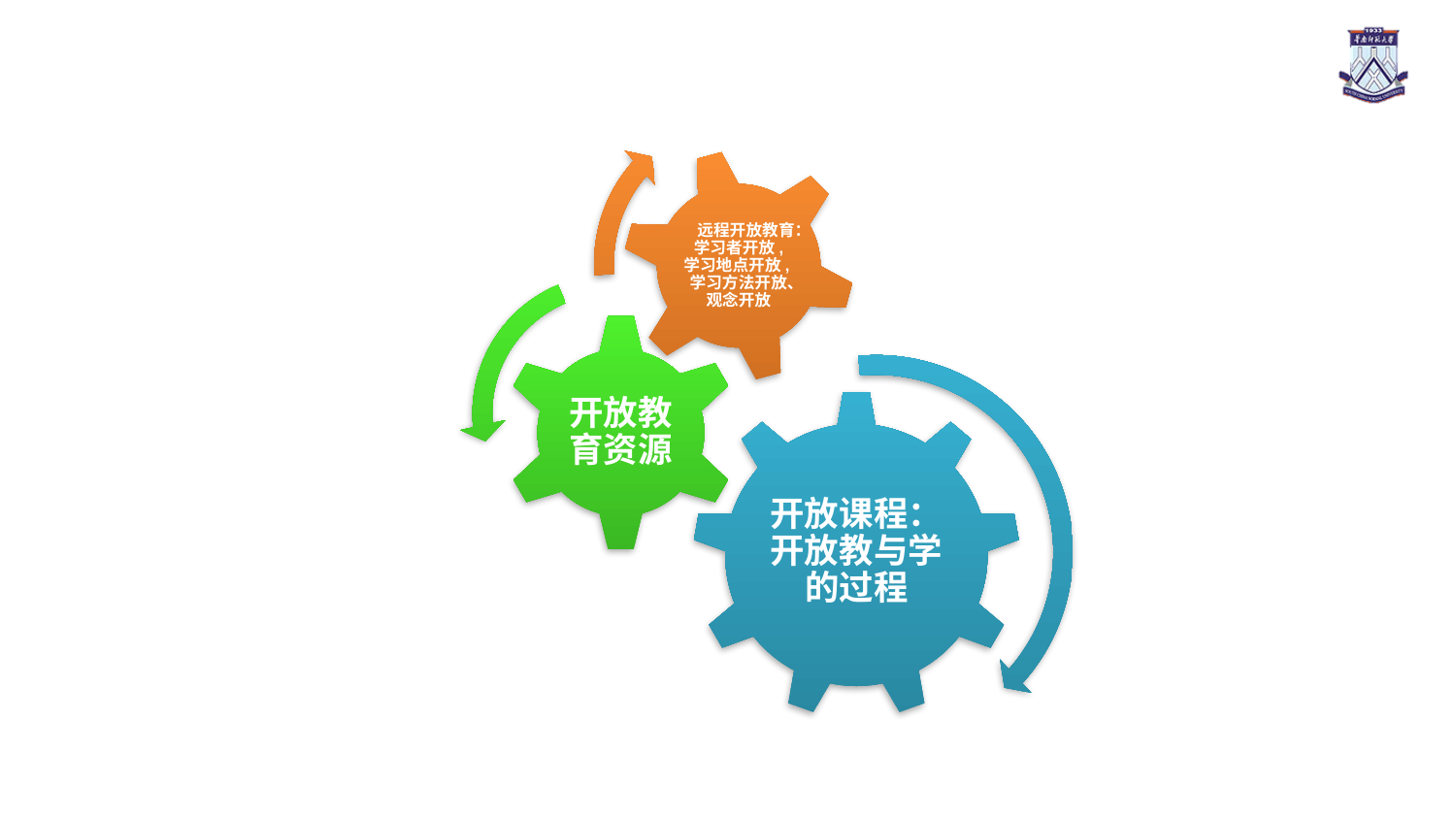

#
开放课程：开放教与学的过程
开放教育资源
   远程开放教育：学习者开放, 学习地点开放,学习方法开放、观念开放